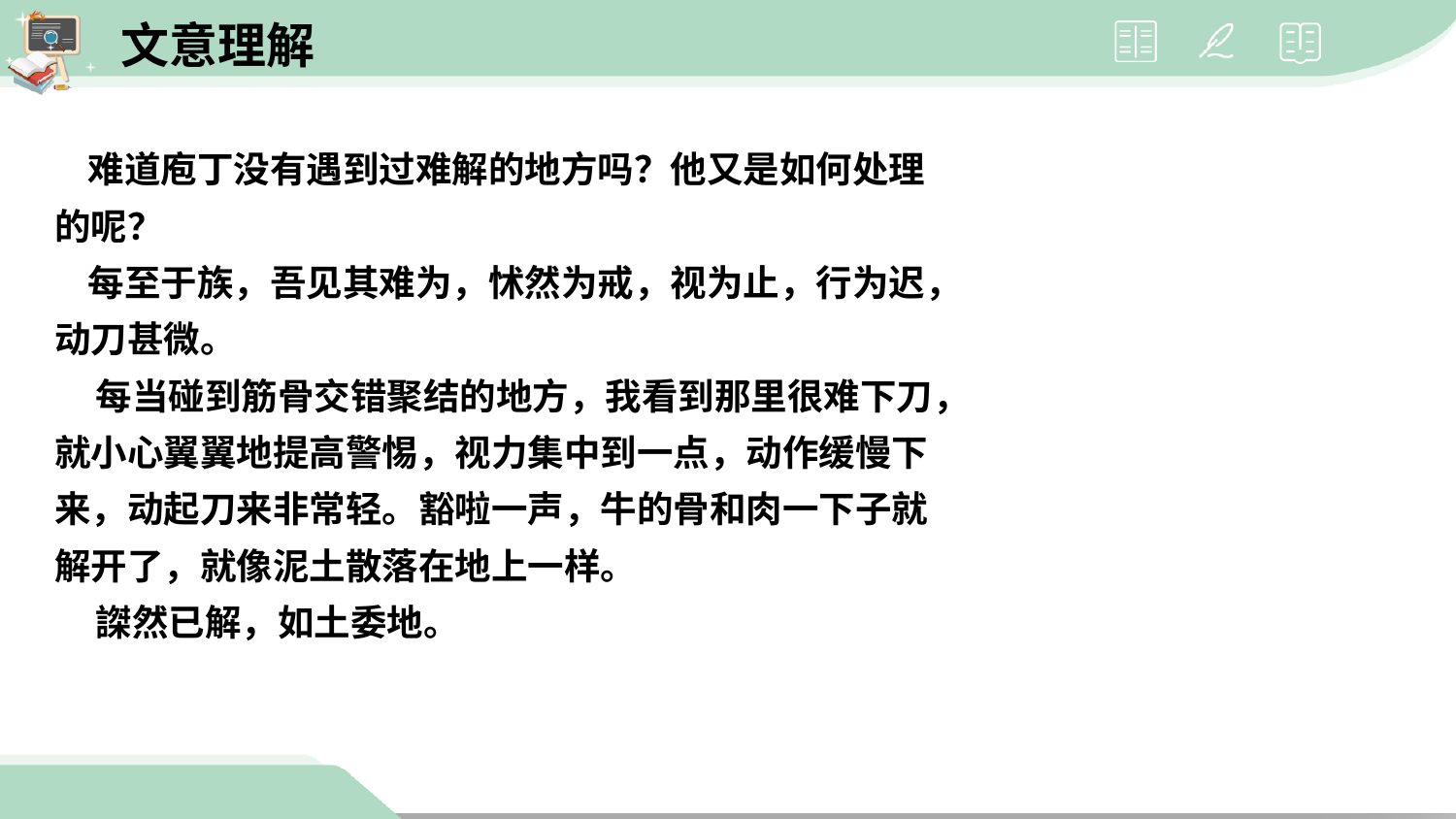

文意理解
   难道庖丁没有遇到过难解的地方吗？他又是如何处理的呢？
   每至于族，吾见其难为，怵然为戒，视为止，行为迟，动刀甚微。
    每当碰到筋骨交错聚结的地方，我看到那里很难下刀，就小心翼翼地提高警惕，视力集中到一点，动作缓慢下来，动起刀来非常轻。豁啦一声，牛的骨和肉一下子就解开了，就像泥土散落在地上一样。
    謋然已解，如土委地。